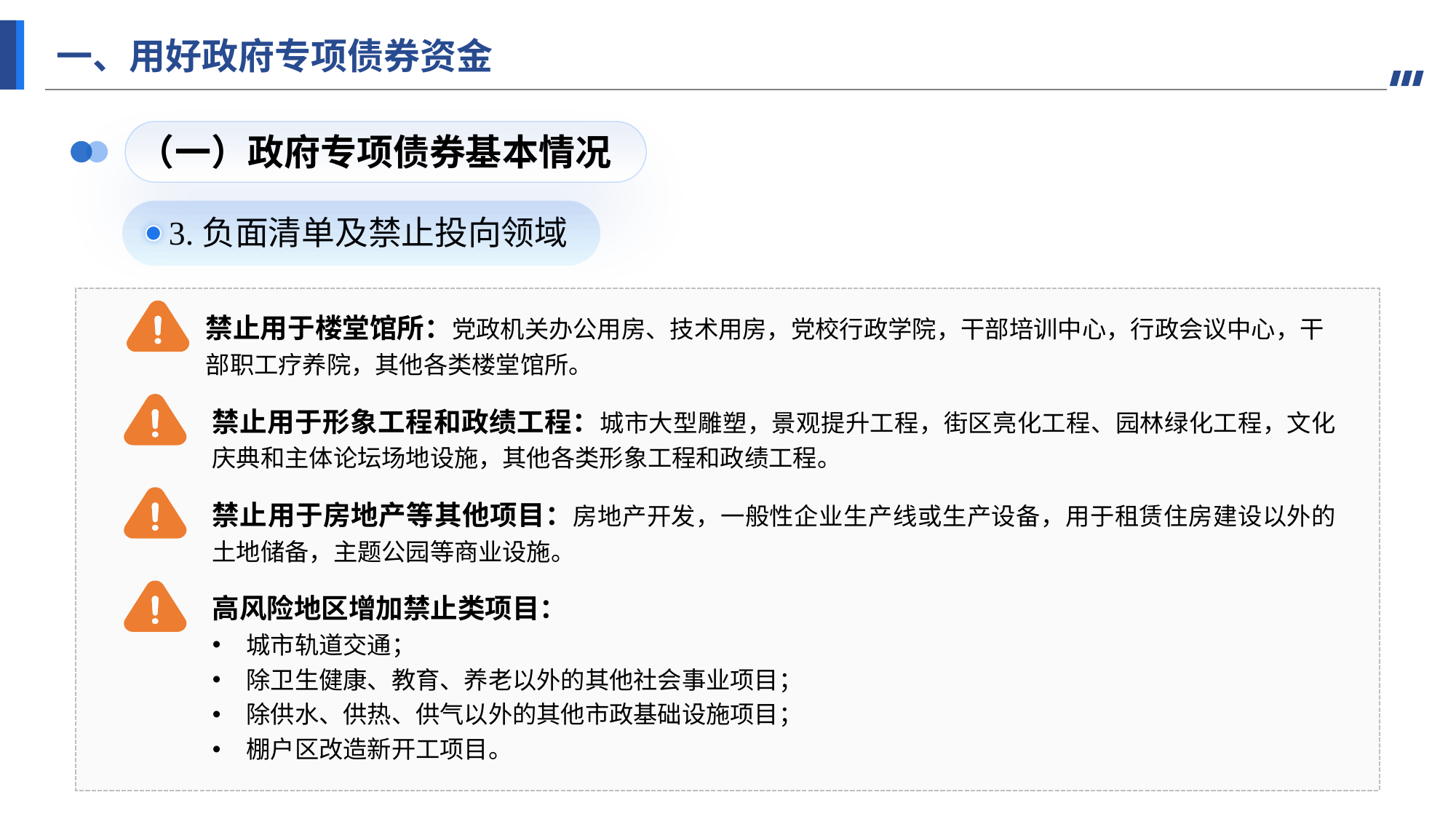

一、用好政府专项债券资金

（一）政府专项债券基本情况

3.负面清单及禁止投向领域

禁止用于楼堂馆所：党政机关办公用房、技术用房，党校行政学院，干部培训中心，行政会议中心，干  部职工疗养院，其他各类楼堂馆所。

禁止用于形象工程和政绩工程：城市大型雕塑，景观提升工程，街区亮化工程、园林绿化工程，文化庆典和主体论坛场地设施，其他各类形象工程和政绩工程。

禁止用于房地产等其他项目：房地产开发，一般性企业生产线或生产设备，用于租赁住房建设以外的土地储备，主题公园等商业设施。

高风险地区增加禁止类项目：
城市轨道交通；
除卫生健康、教育、养老以外的其他社会事业项目；
除供水、供热、供气以外的其他市政基础设施项目；
棚户区改造新开工项目。